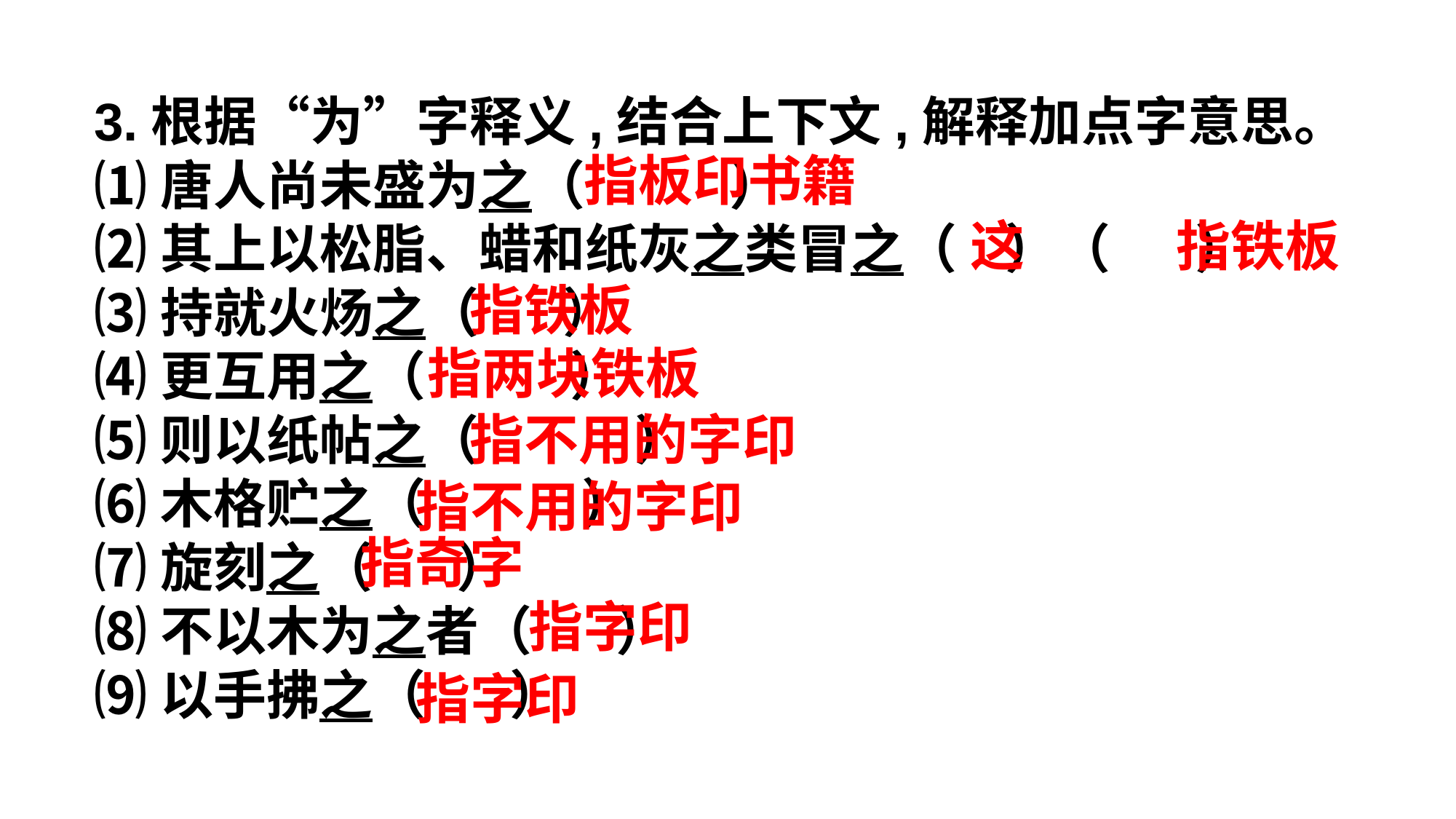

3.根据“为”字释义,结合上下文,解释加点字意思。
⑴唐人尚未盛为之（            ）
⑵其上以松脂、蜡和纸灰之类冒之（    ）（       ）
⑶持就火炀之（       ）
⑷更互用之（            ）
⑸则以纸帖之（             ）
⑹木格贮之（             ）
⑺旋刻之（       ）
⑻不以木为之者（       ）
⑼以手拂之（       ）
指板印书籍
这
指铁板
指铁板
指两块铁板
指不用的字印
指不用的字印
指奇字
指字印
指字印